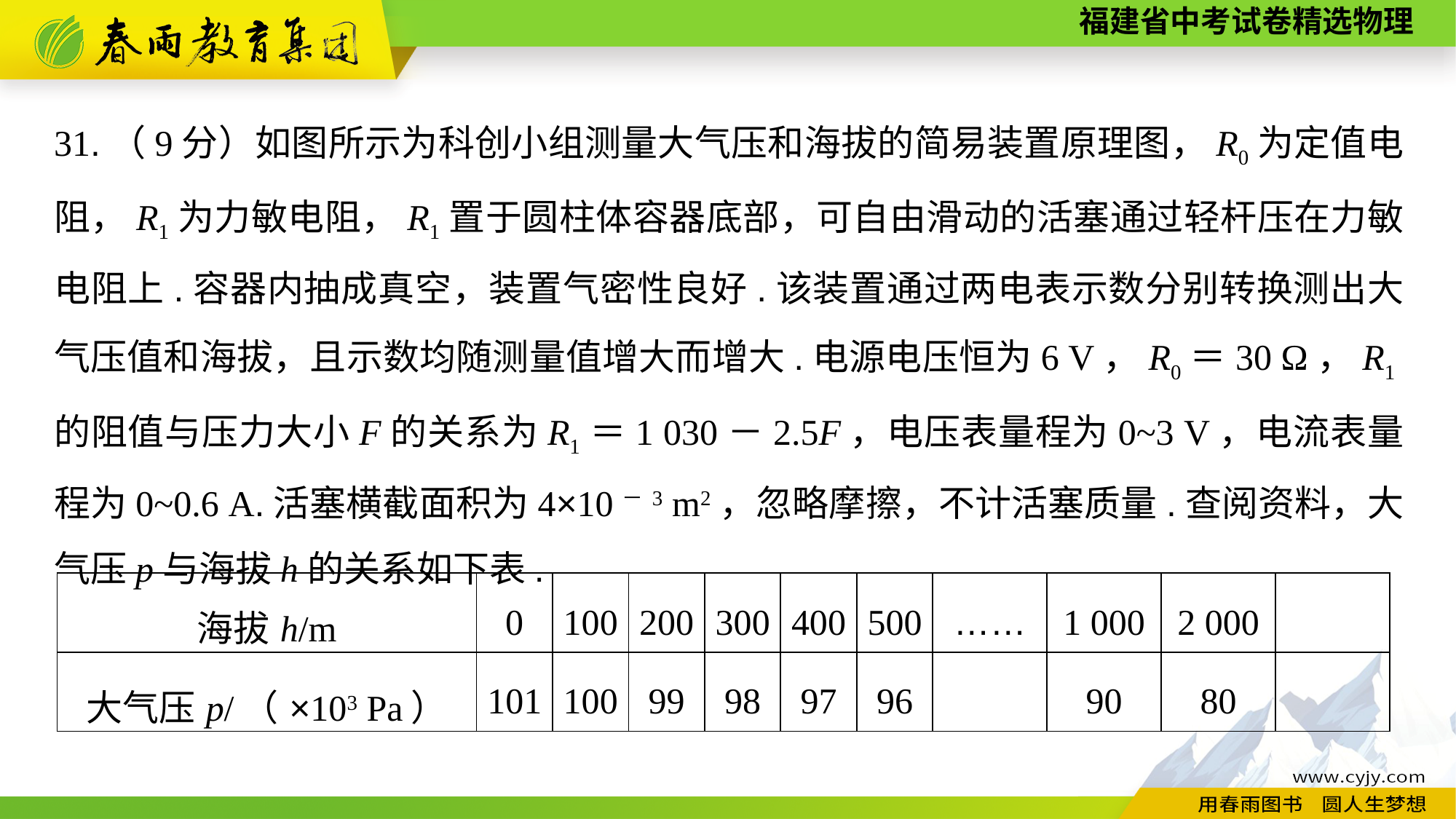

31.（9分）如图所示为科创小组测量大气压和海拔的简易装置原理图，R0为定值电阻，R1为力敏电阻，R1置于圆柱体容器底部，可自由滑动的活塞通过轻杆压在力敏电阻上.容器内抽成真空，装置气密性良好.该装置通过两电表示数分别转换测出大气压值和海拔，且示数均随测量值增大而增大.电源电压恒为6 V，R0＝30 Ω，R1的阻值与压力大小F的关系为R1＝1 030－2.5F，电压表量程为0~3 V，电流表量程为0~0.6 A.活塞横截面积为4×10－3 m2，忽略摩擦，不计活塞质量.查阅资料，大气压p与海拔h的关系如下表.
| 海拔h/m | 0 | 100 | 200 | 300 | 400 | 500 | …… | 1 000 | 2 000 |  |
| --- | --- | --- | --- | --- | --- | --- | --- | --- | --- | --- |
| 大气压p/（×103 Pa） | 101 | 100 | 99 | 98 | 97 | 96 |  | 90 | 80 |  |